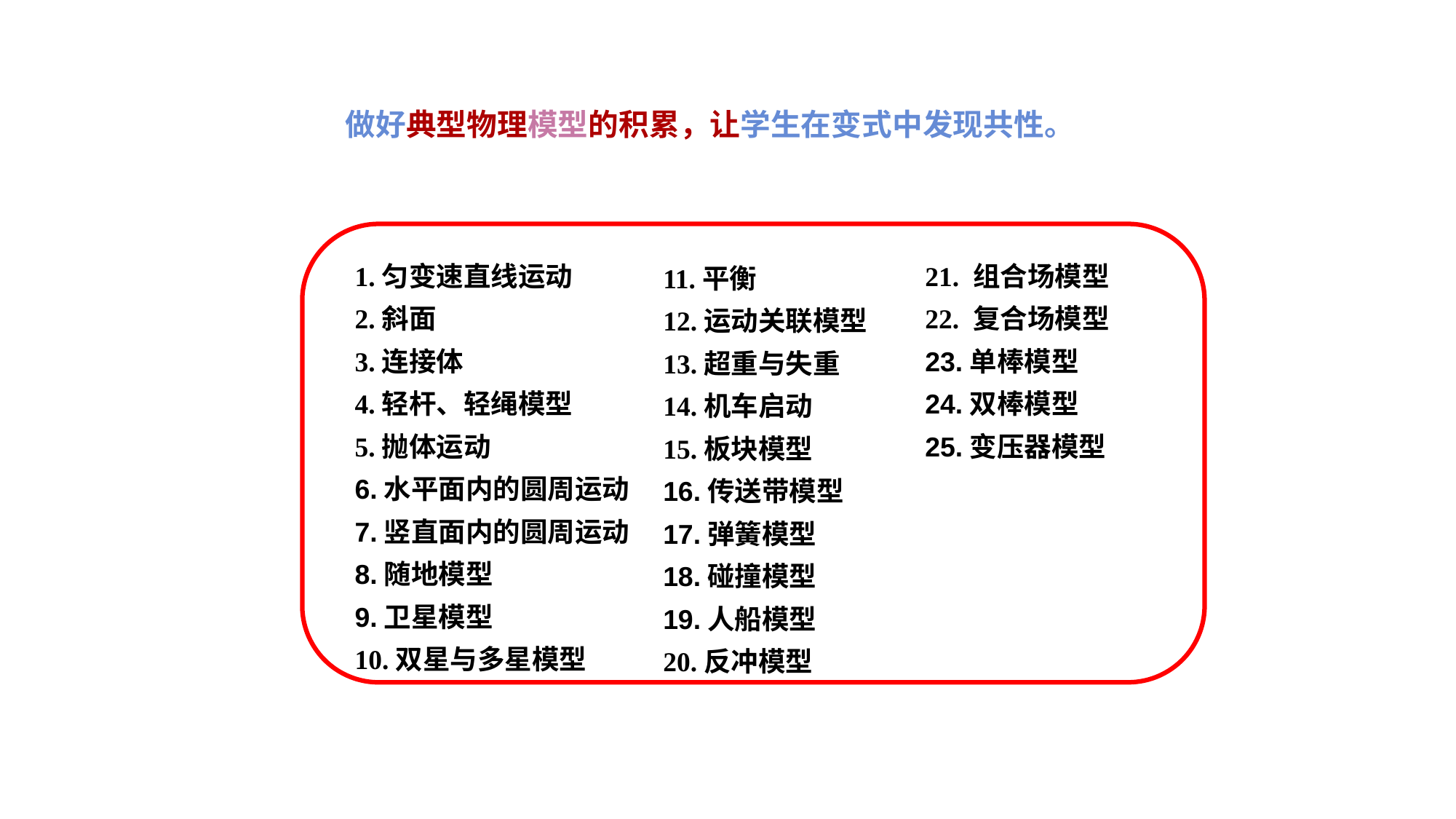

做好典型物理模型的积累，让学生在变式中发现共性。

1.匀变速直线运动
2.斜面
3.连接体
4.轻杆、轻绳模型
5.抛体运动
6.水平面内的圆周运动
7.竖直面内的圆周运动
8.随地模型
9.卫星模型
10.双星与多星模型
21. 组合场模型
22. 复合场模型
23.单棒模型
24.双棒模型
25.变压器模型
11.平衡
12.运动关联模型
13.超重与失重
14.机车启动
15.板块模型
16.传送带模型
17.弹簧模型
18.碰撞模型
19.人船模型
20.反冲模型